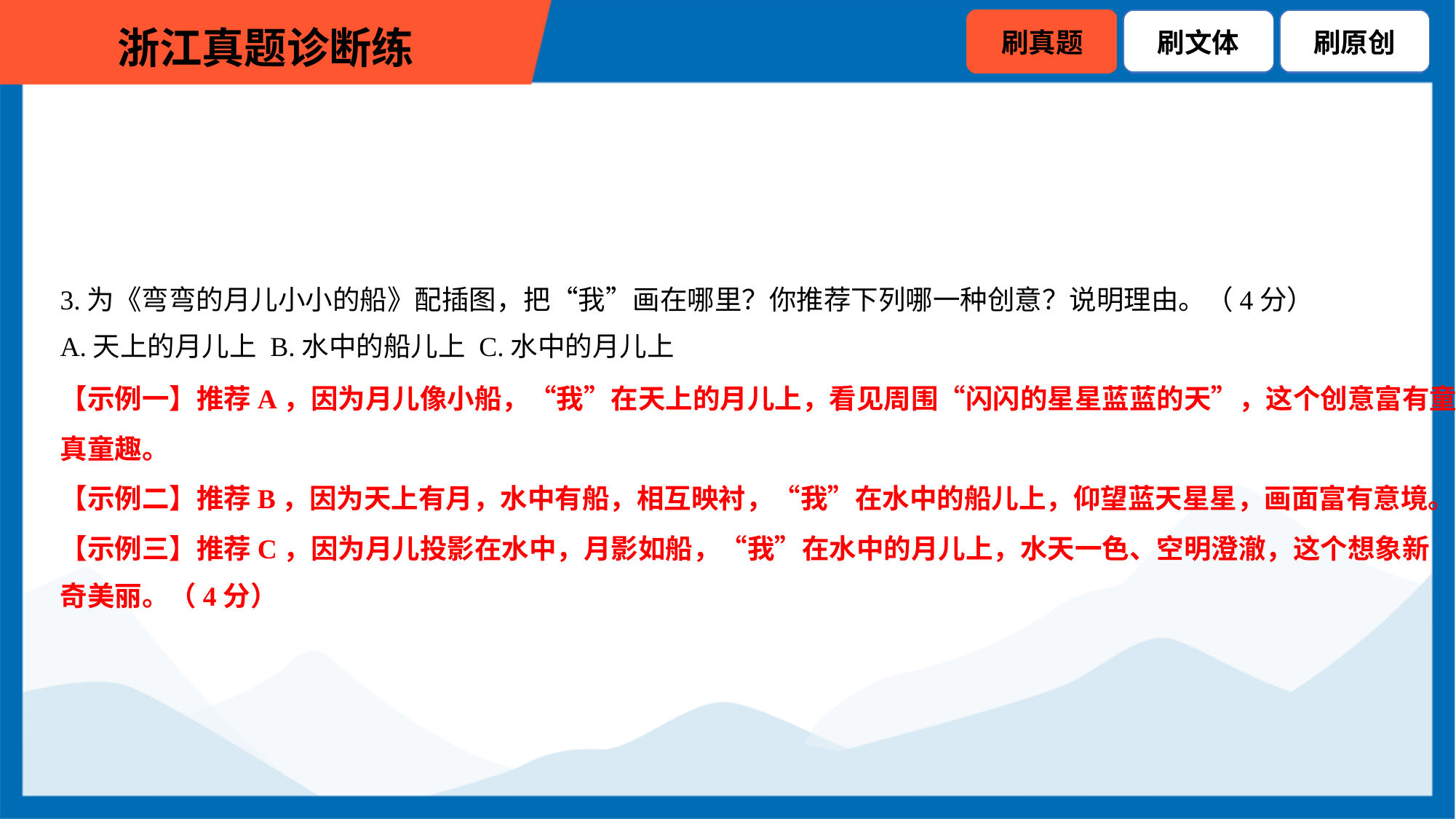

3.为《弯弯的月儿小小的船》配插图，把“我”画在哪里？你推荐下列哪一种创意？说明理由。（4分）
A.天上的月儿上 B.水中的船儿上 C.水中的月儿上
【示例一】推荐A，因为月儿像小船，“我”在天上的月儿上，看见周围“闪闪的星星蓝蓝的天”，这个创意富有童
真童趣。
【示例二】推荐B，因为天上有月，水中有船，相互映衬，“我”在水中的船儿上，仰望蓝天星星，画面富有意境。
【示例三】推荐C，因为月儿投影在水中，月影如船，“我”在水中的月儿上，水天一色、空明澄澈，这个想象新
奇美丽。（4分）